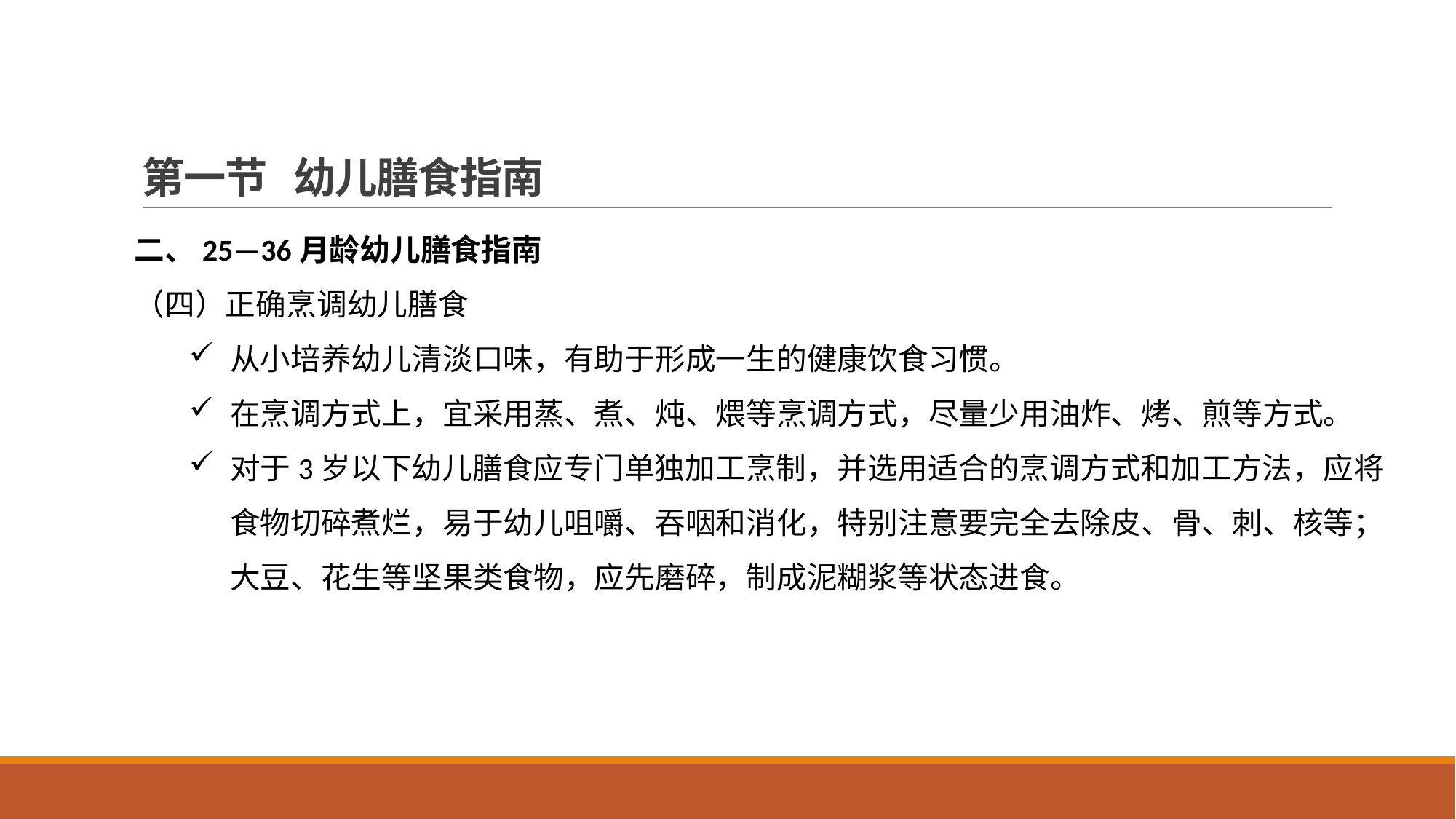

# 第一节   幼儿膳食指南
二、25—36月龄幼儿膳食指南
（四）正确烹调幼儿膳食
从小培养幼儿清淡口味，有助于形成一生的健康饮食习惯。
在烹调方式上，宜采用蒸、煮、炖、煨等烹调方式，尽量少用油炸、烤、煎等方式。
对于3岁以下幼儿膳食应专门单独加工烹制，并选用适合的烹调方式和加工方法，应将食物切碎煮烂，易于幼儿咀嚼、吞咽和消化，特别注意要完全去除皮、骨、刺、核等；大豆、花生等坚果类食物，应先磨碎，制成泥糊浆等状态进食。